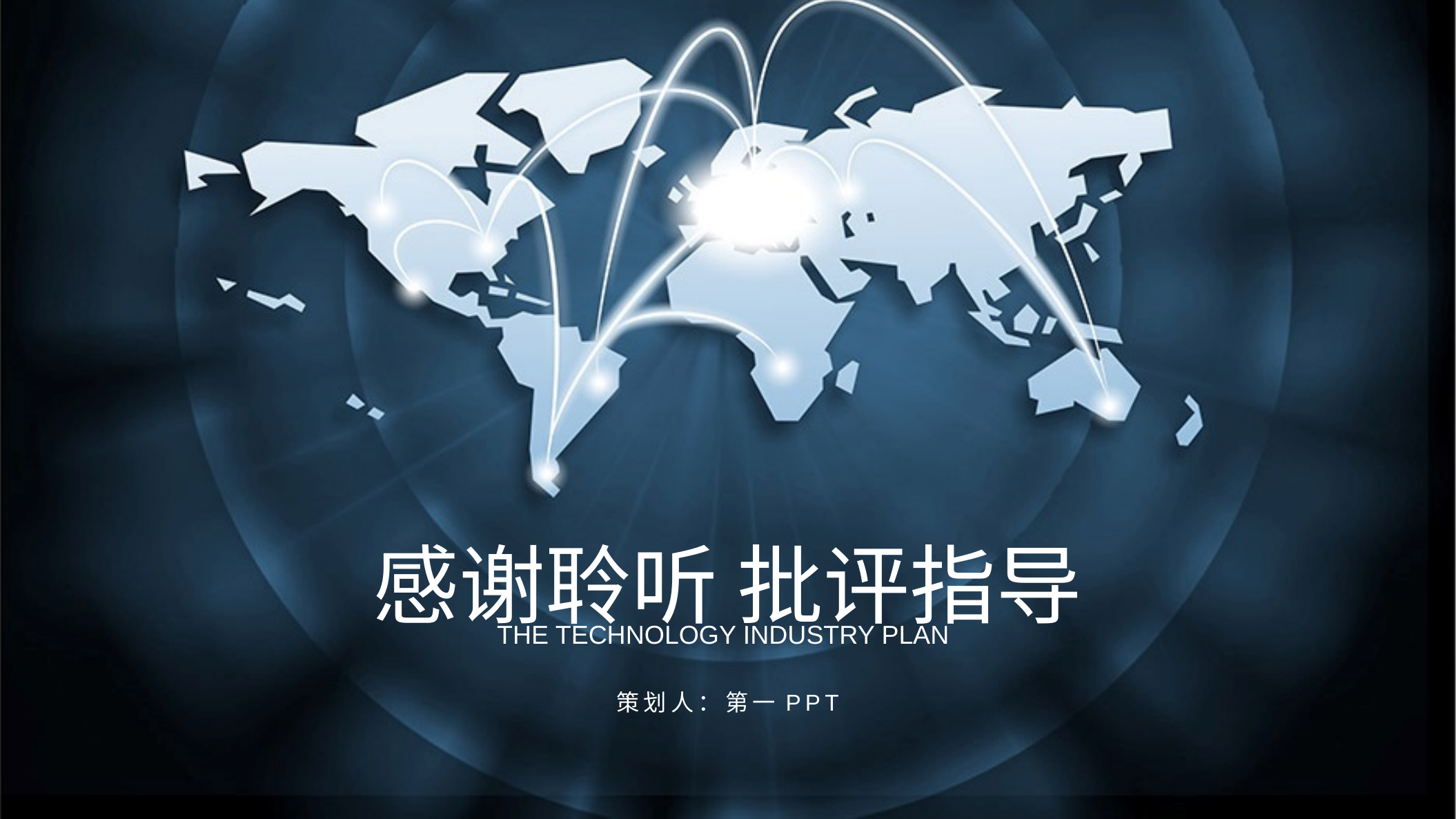

感谢聆听 批评指导
The technology industry plan
策划人：第一PPT